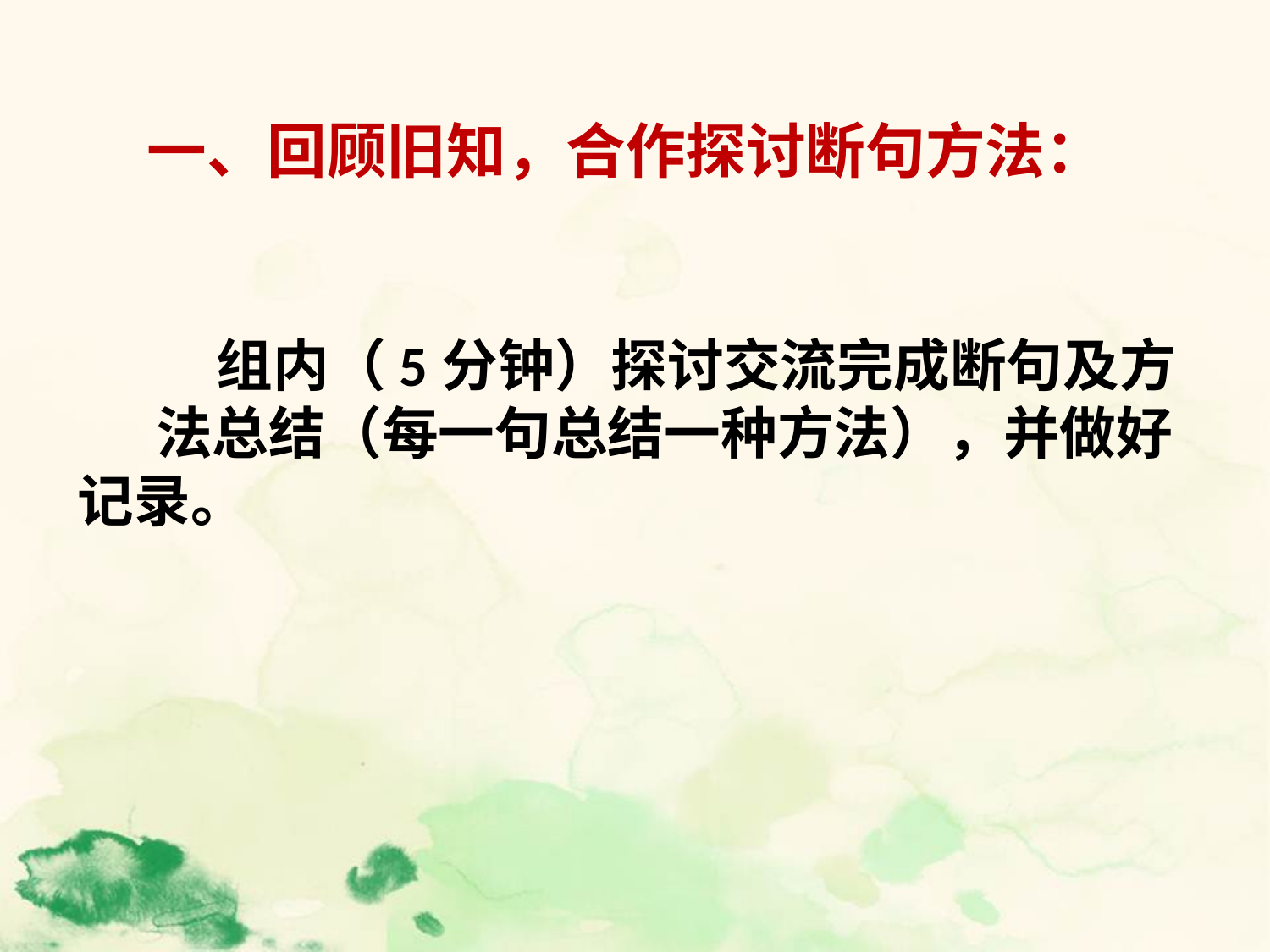

# 一、回顾旧知，合作探讨断句方法：
        组内（5分钟）探讨交流完成断句及方       法总结（每一句总结一种方法），并做好记录。